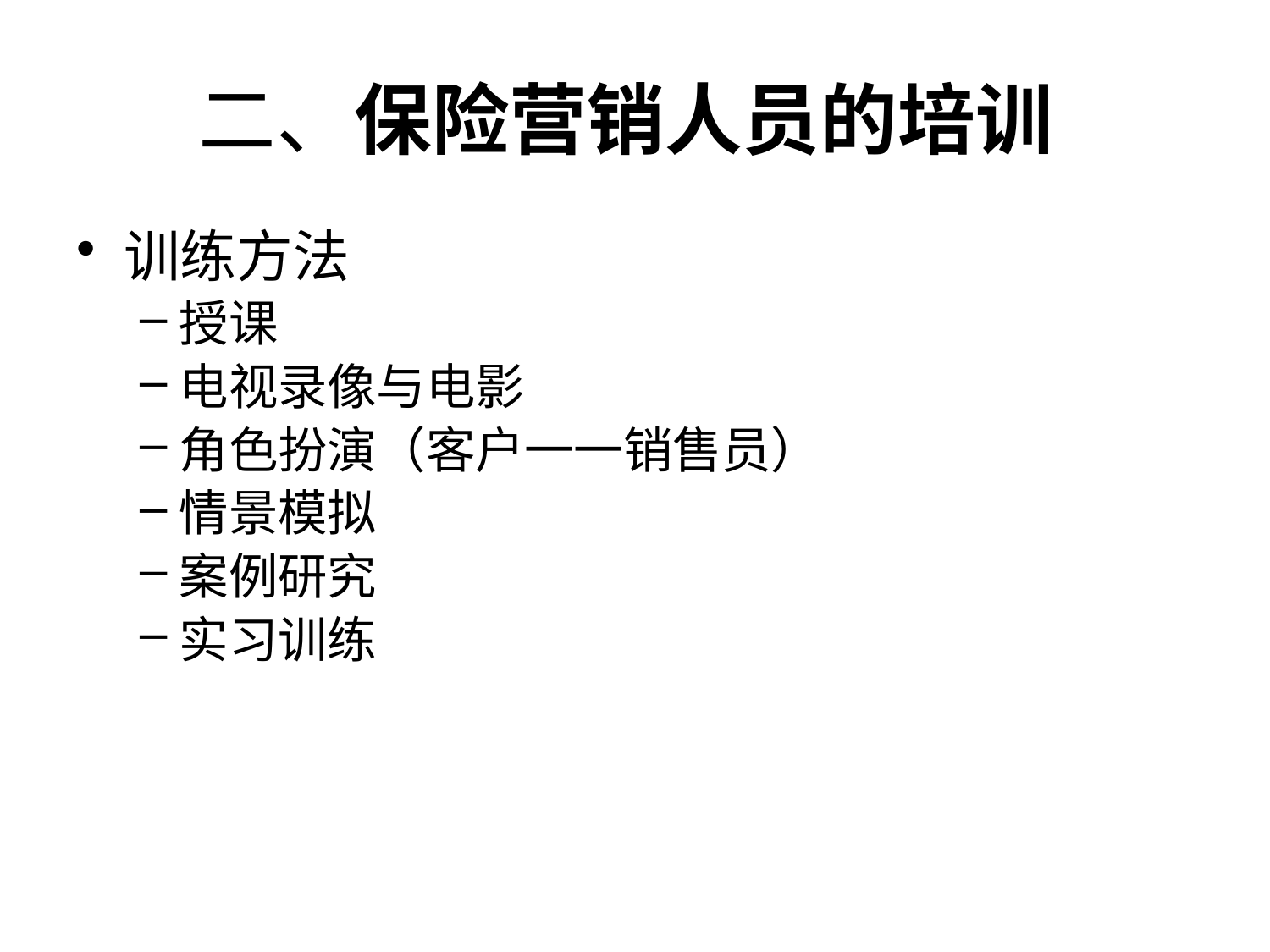

# 二、保险营销人员的培训
训练方法
授课
电视录像与电影
角色扮演（客户一一销售员）
情景模拟
案例研究
实习训练